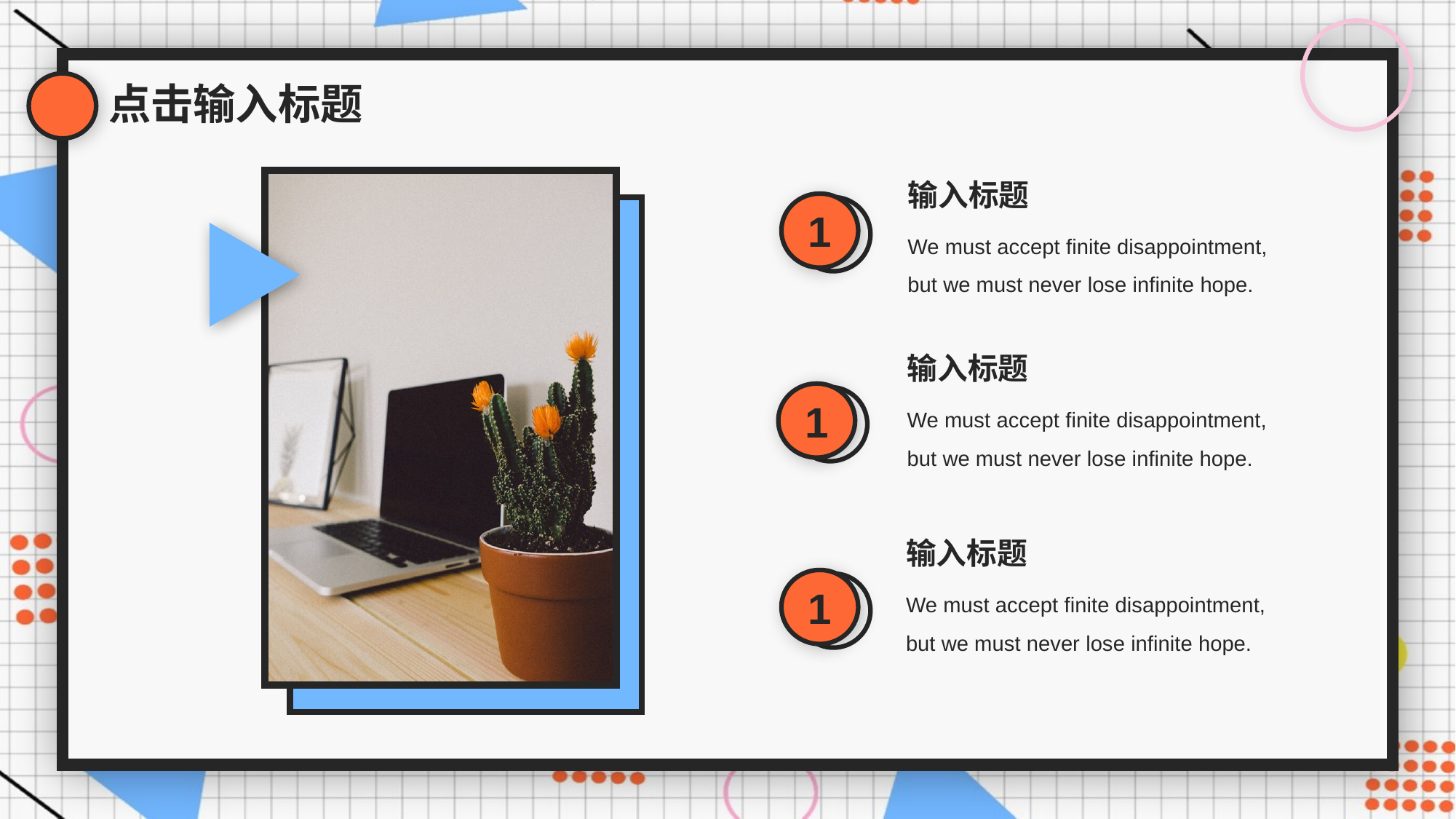

点击输入标题

输入标题
1

We must accept finite disappointment, but we must never lose infinite hope.

输入标题
1

We must accept finite disappointment, but we must never lose infinite hope.
输入标题
1

We must accept finite disappointment, but we must never lose infinite hope.